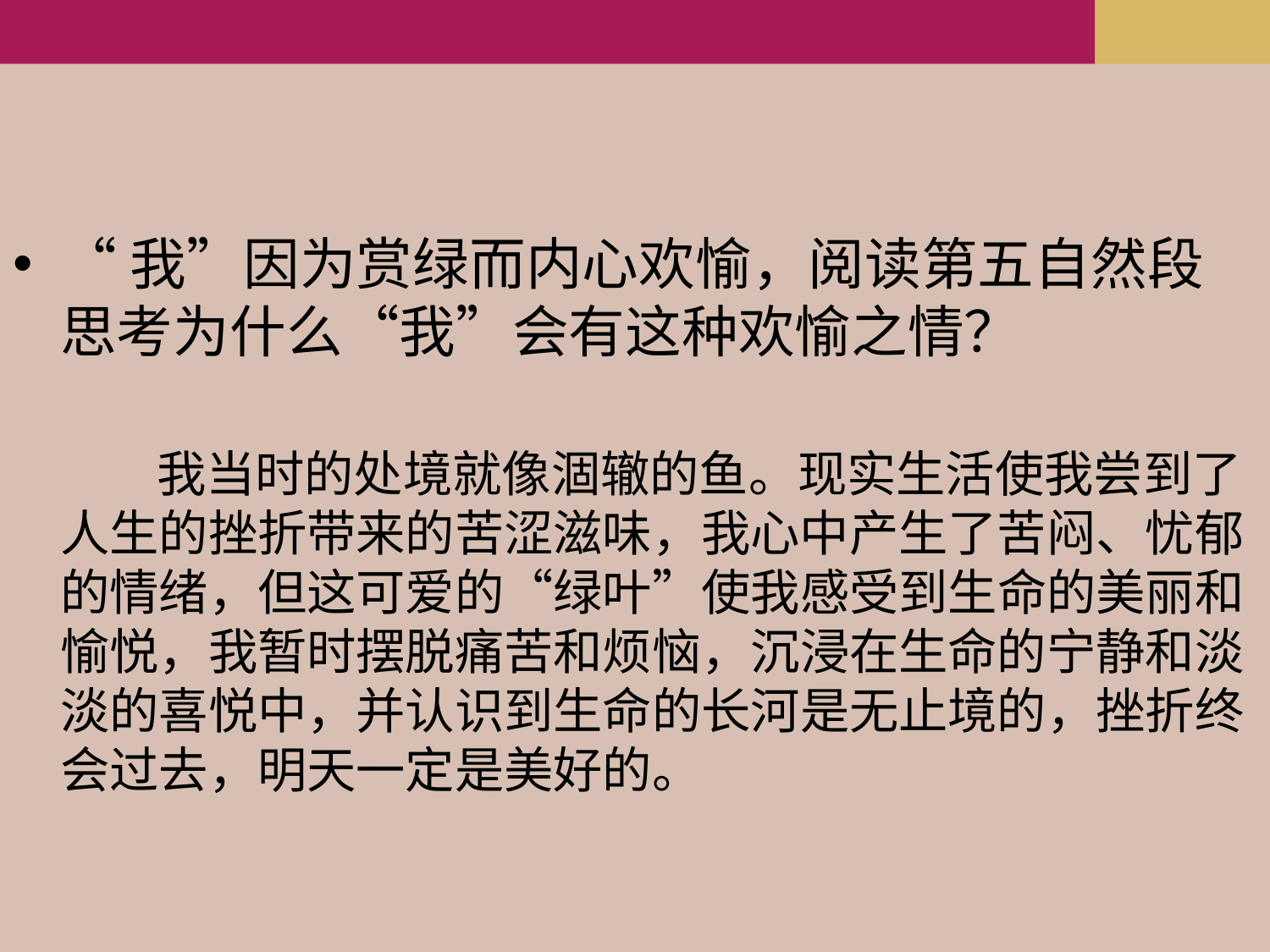

“我”因为赏绿而内心欢愉，阅读第五自然段思考为什么“我”会有这种欢愉之情？

            我当时的处境就像涸辙的鱼。现实生活使我尝到了人生的挫折带来的苦涩滋味，我心中产生了苦闷、忧郁的情绪，但这可爱的“绿叶”使我感受到生命的美丽和愉悦，我暂时摆脱痛苦和烦恼，沉浸在生命的宁静和淡淡的喜悦中，并认识到生命的长河是无止境的，挫折终会过去，明天一定是美好的。